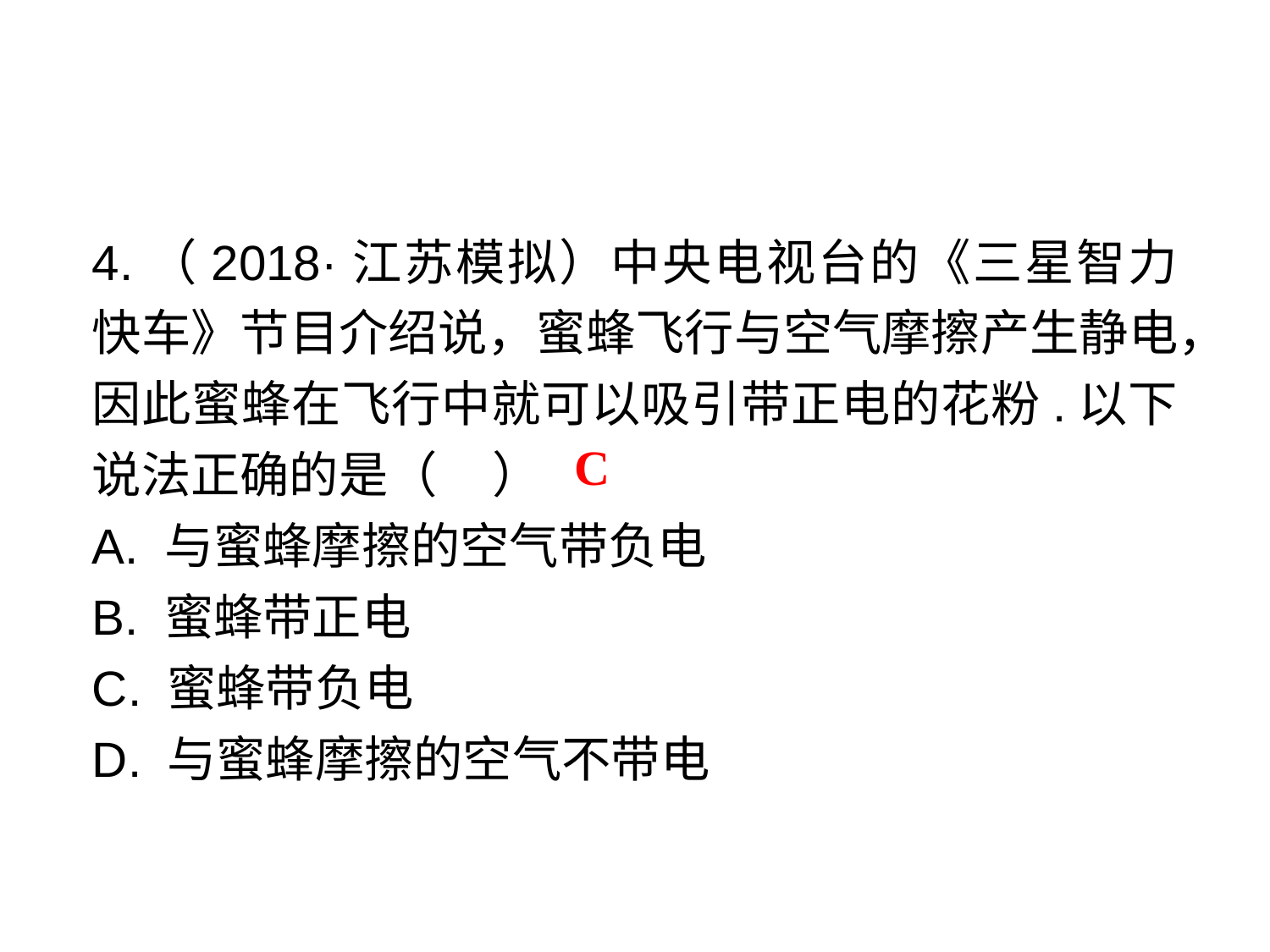

4.（2018·江苏模拟）中央电视台的《三星智力快车》节目介绍说，蜜蜂飞行与空气摩擦产生静电，因此蜜蜂在飞行中就可以吸引带正电的花粉.以下说法正确的是（     ）
A. 与蜜蜂摩擦的空气带负电
B. 蜜蜂带正电
C. 蜜蜂带负电
D. 与蜜蜂摩擦的空气不带电
 C